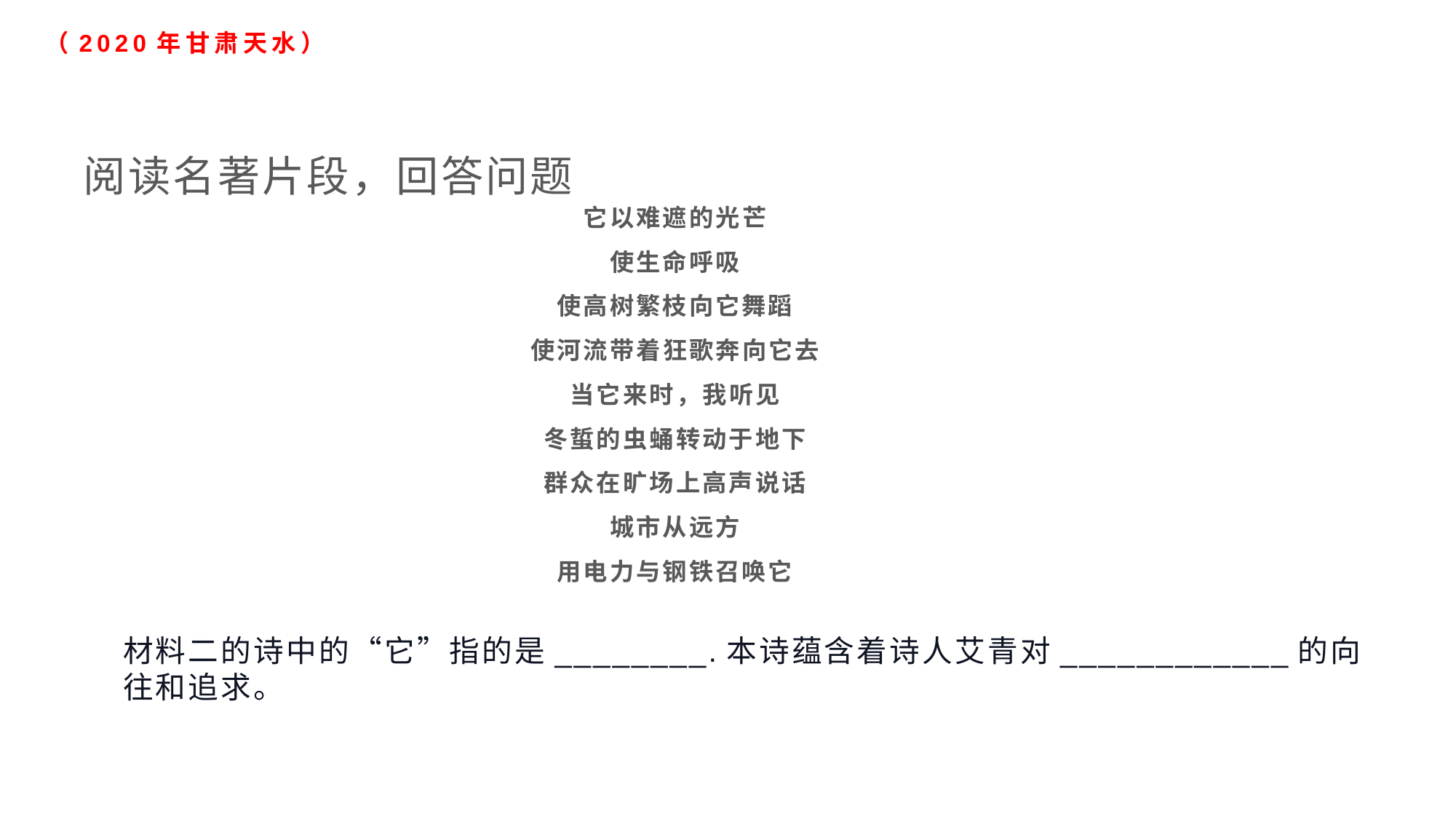

# （2020年甘肃天水）
阅读名著片段，回答问题
它以难遮的光芒
使生命呼吸
使高树繁枝向它舞蹈
使河流带着狂歌奔向它去
当它来时，我听见
冬蜇的虫蛹转动于地下
群众在旷场上高声说话
城市从远方
用电力与钢铁召唤它
材料二的诗中的“它”指的是________.本诗蕴含着诗人艾青对____________的向往和追求。